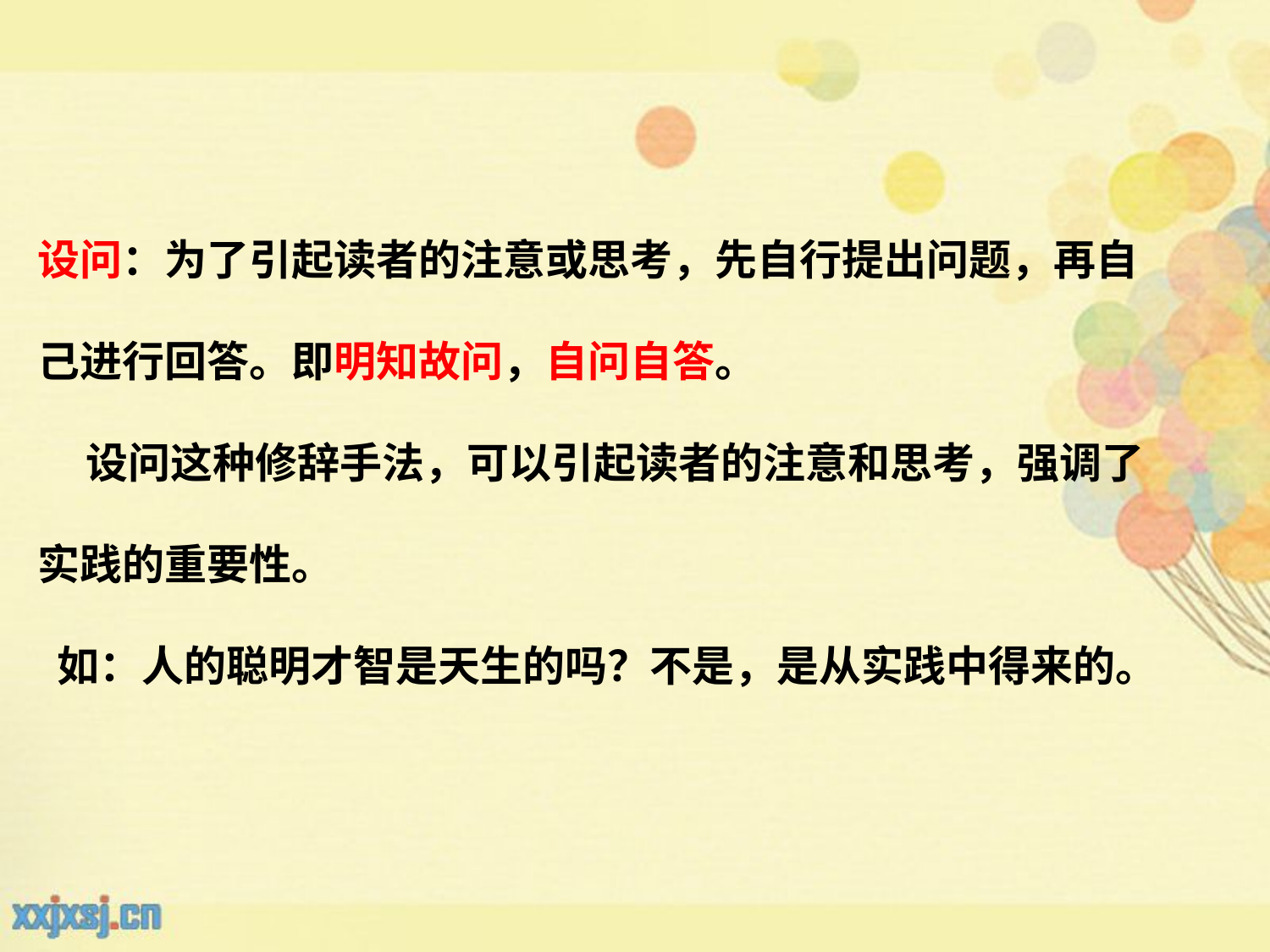

设问：为了引起读者的注意或思考，先自行提出问题，再自己进行回答。即明知故问，自问自答。
    设问这种修辞手法，可以引起读者的注意和思考，强调了实践的重要性。
 如：人的聪明才智是天生的吗？不是，是从实践中得来的。